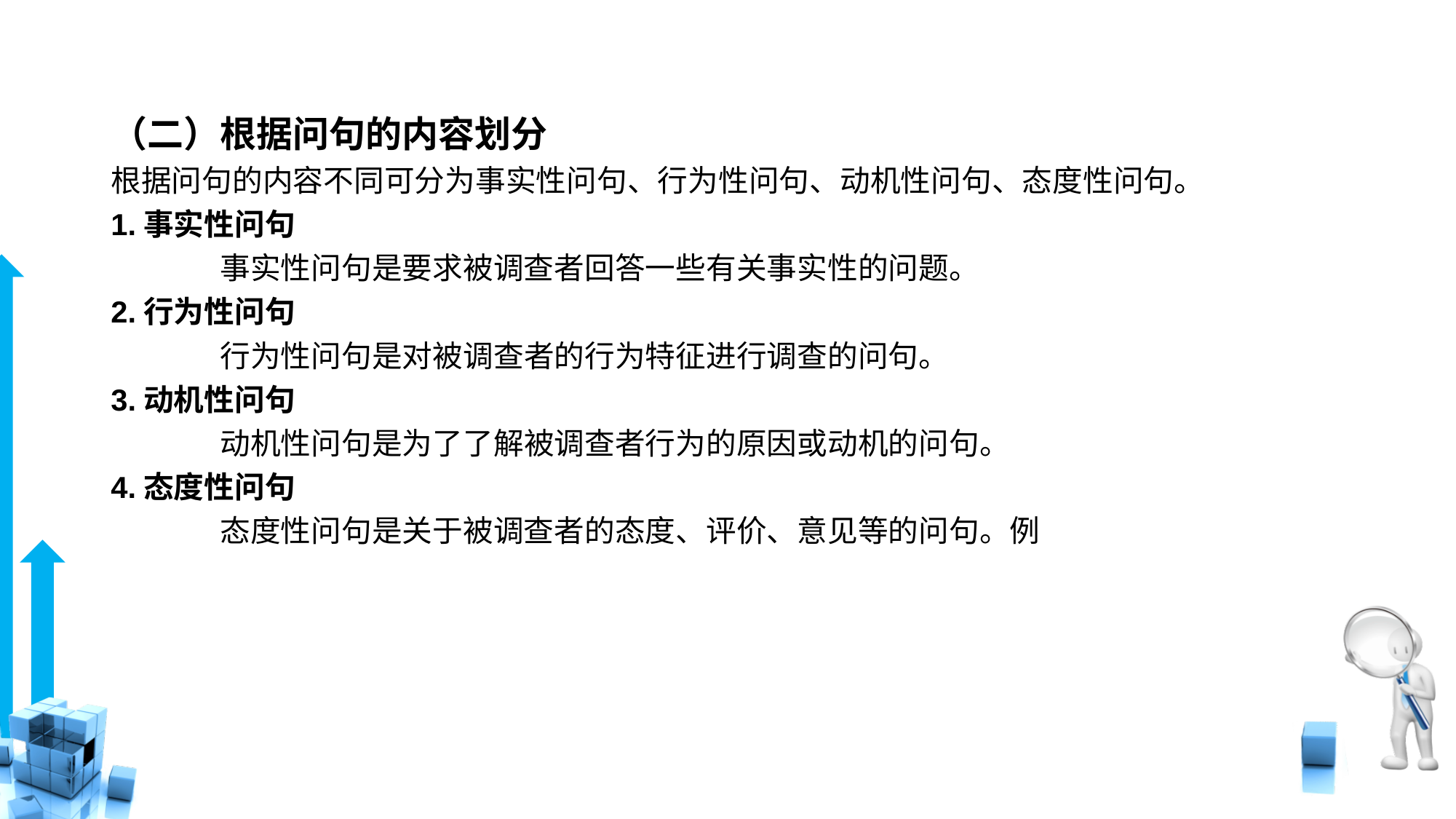

# （二）根据问句的内容划分
根据问句的内容不同可分为事实性问句、行为性问句、动机性问句、态度性问句。
1.事实性问句
	事实性问句是要求被调查者回答一些有关事实性的问题。
2.行为性问句
	行为性问句是对被调查者的行为特征进行调查的问句。
3.动机性问句
	动机性问句是为了了解被调查者行为的原因或动机的问句。
4.态度性问句
	态度性问句是关于被调查者的态度、评价、意见等的问句。例